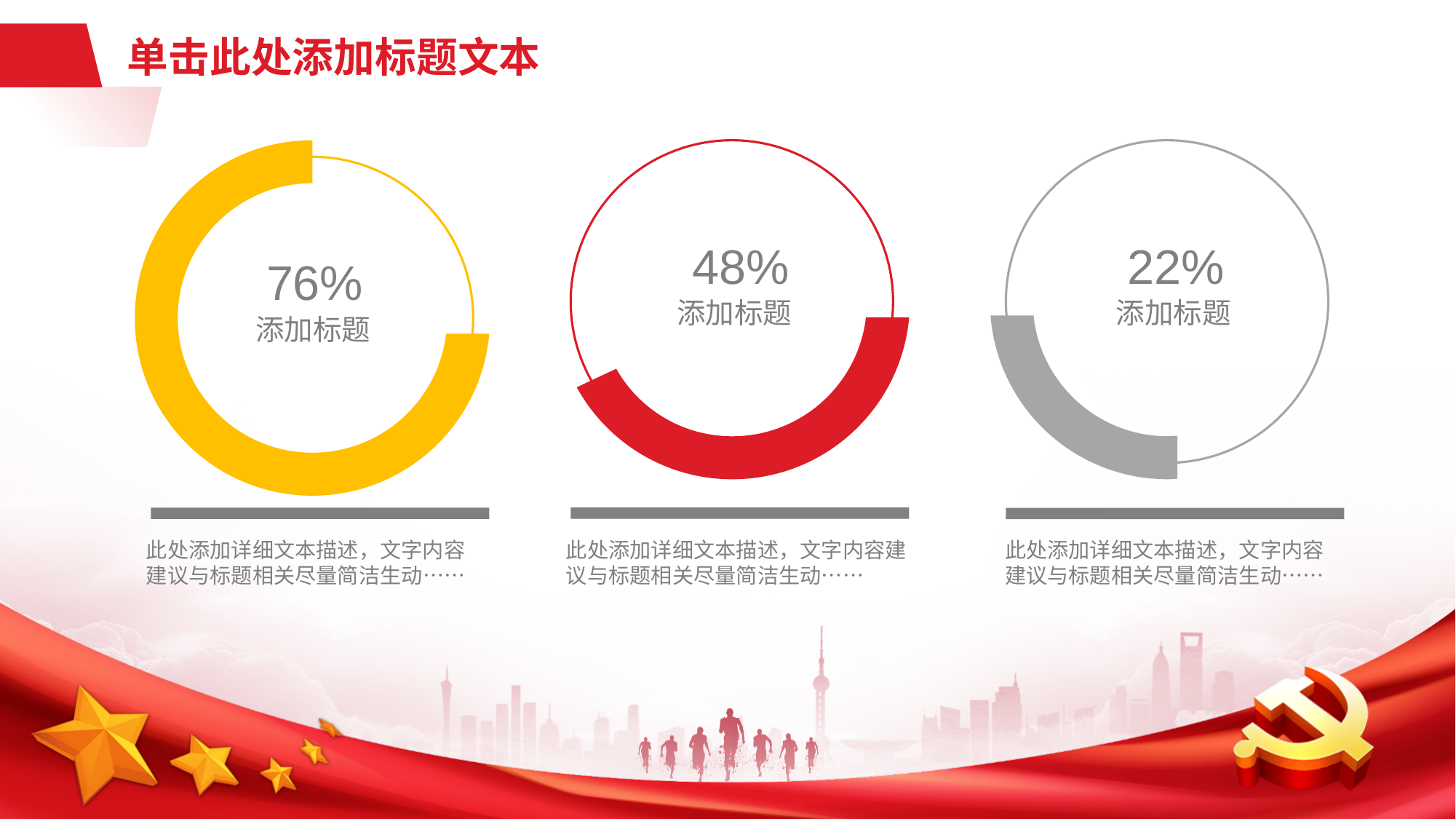

# 单击此处添加标题文本

48%
添加标题

22%
添加标题

76%
添加标题

此处添加详细文本描述，文字内容建议与标题相关尽量简洁生动……

此处添加详细文本描述，文字内容建议与标题相关尽量简洁生动……

此处添加详细文本描述，文字内容建议与标题相关尽量简洁生动……